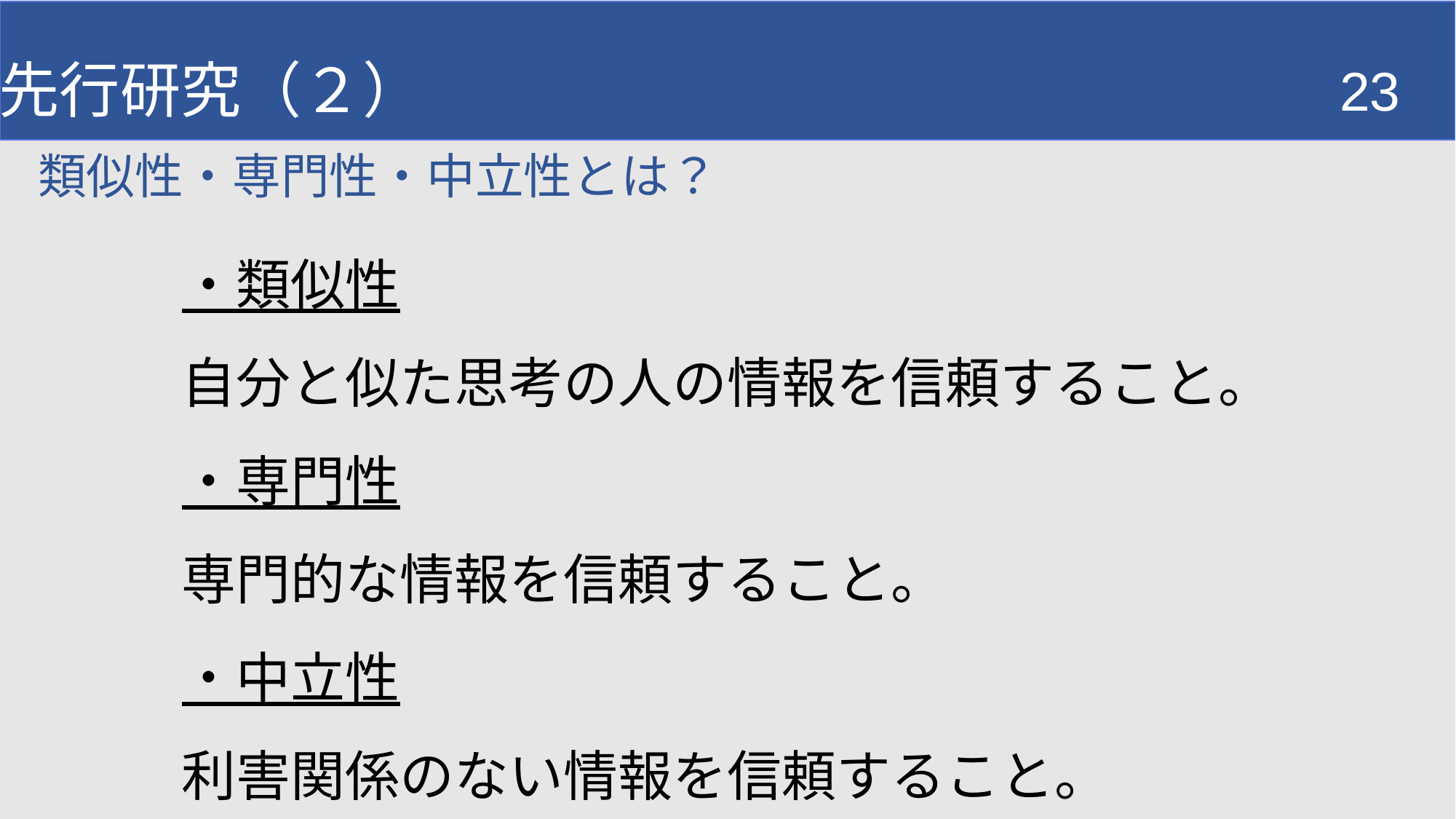

先行研究（２）
23
類似性・専門性・中立性とは？
・類似性
自分と似た思考の人の情報を信頼すること。
・専門性
専門的な情報を信頼すること。
・中立性
利害関係のない情報を信頼すること。